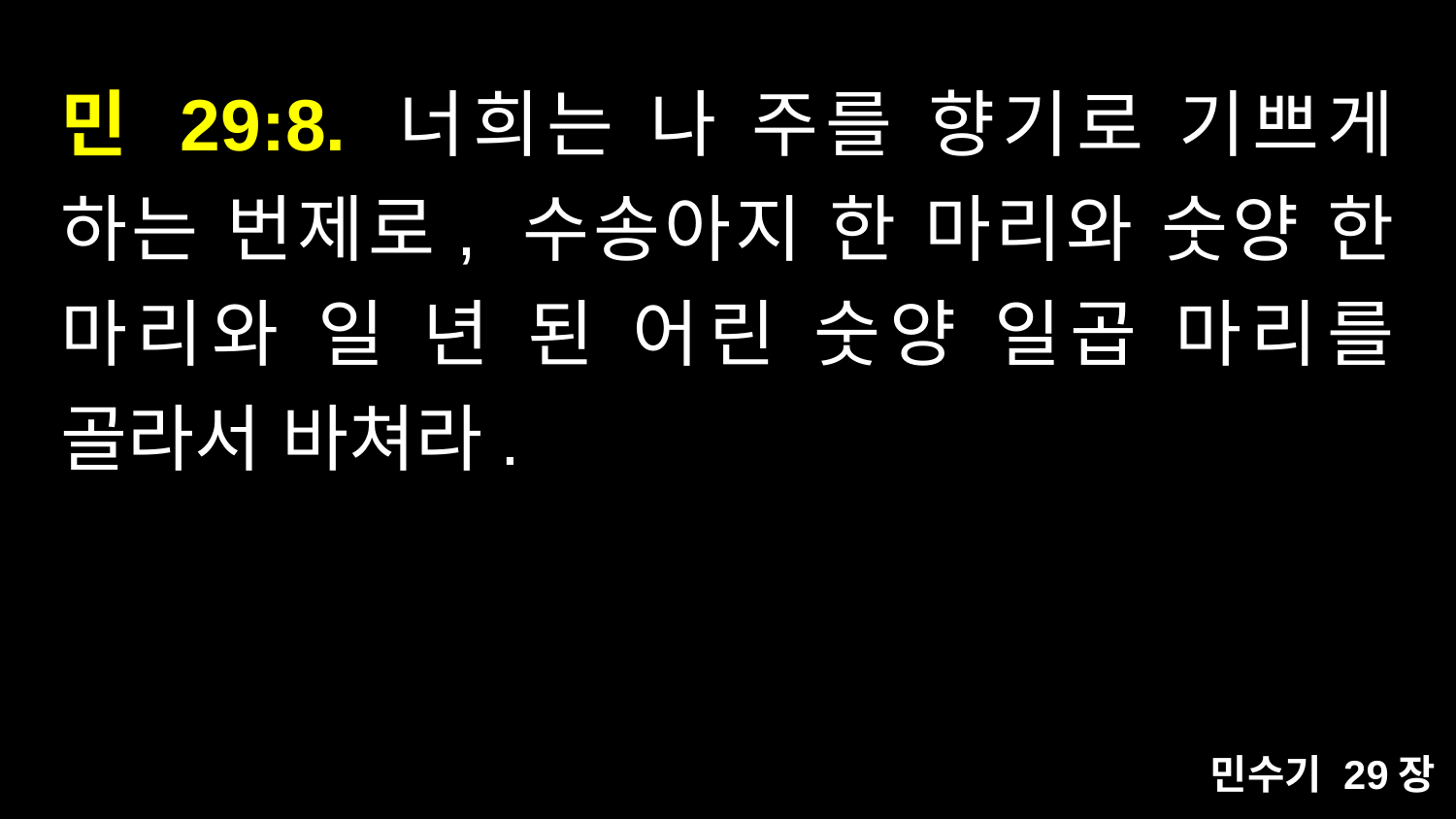

# 민 29:8. 너희는 나 주를 향기로 기쁘게 하는 번제로, 수송아지 한 마리와 숫양 한 마리와 일 년 된 어린 숫양 일곱 마리를 골라서 바쳐라.
민수기 29장